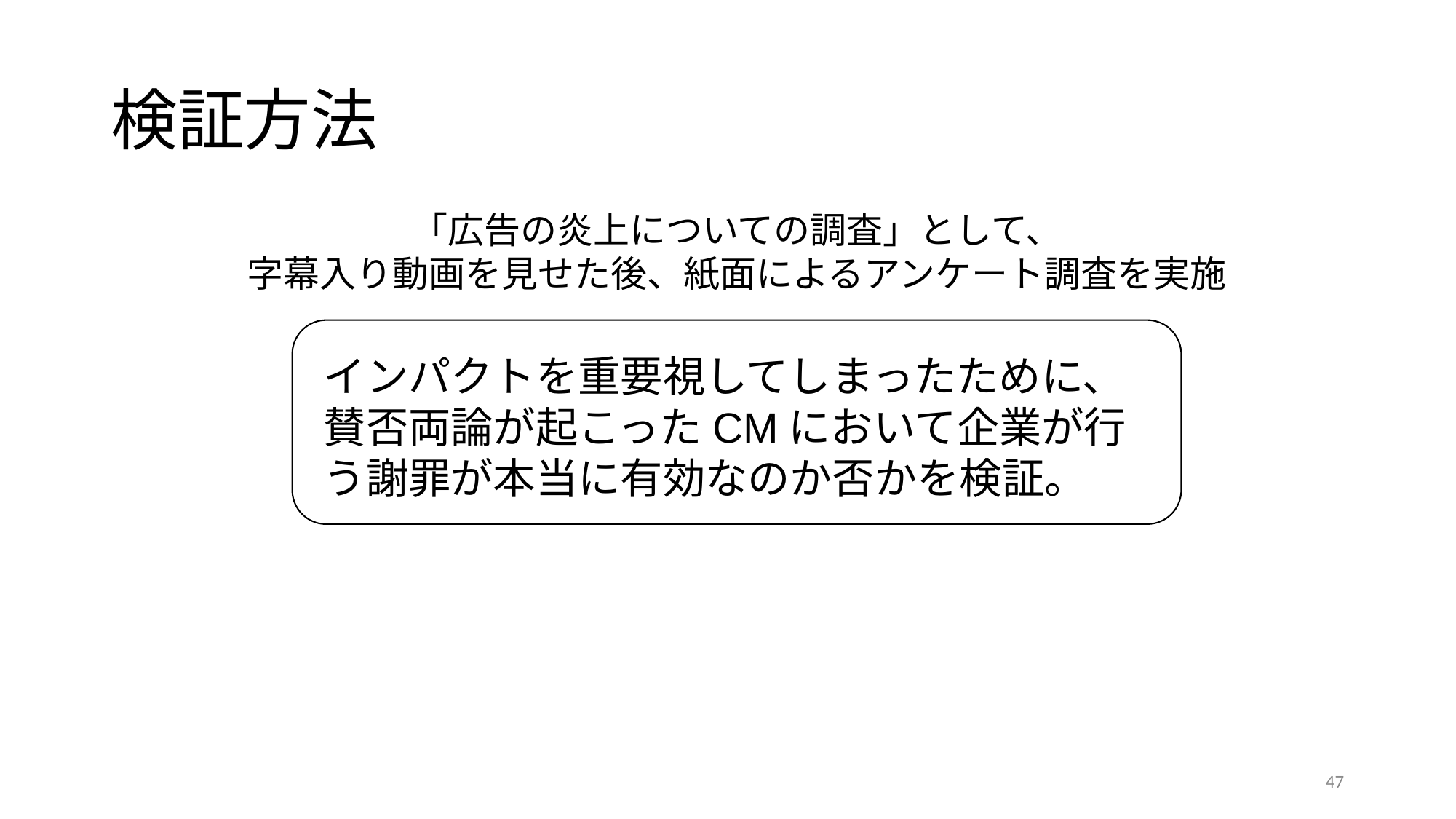

# 検証方法
「広告の炎上についての調査」として、
字幕入り動画を見せた後、紙面によるアンケート調査を実施

インパクトを重要視してしまったために、賛否両論が起こったCMにおいて企業が行う謝罪が本当に有効なのか否かを検証。

47